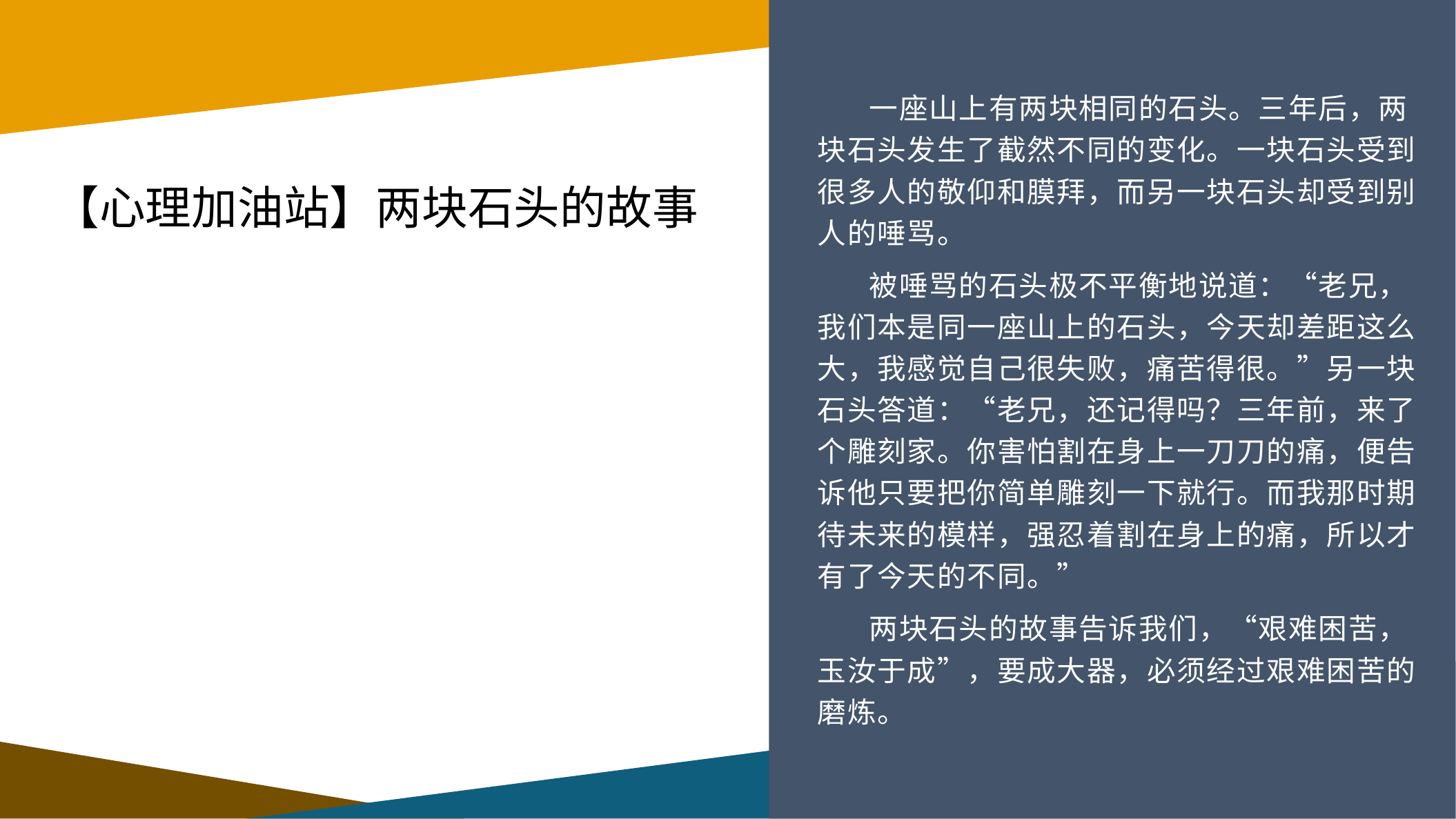

一座山上有两块相同的石头。三年后，两块石头发生了截然不同的变化。一块石头受到很多人的敬仰和膜拜，而另一块石头却受到别人的唾骂。
被唾骂的石头极不平衡地说道：“老兄，我们本是同一座山上的石头，今天却差距这么大，我感觉自己很失败，痛苦得很。”另一块石头答道：“老兄，还记得吗？三年前，来了个雕刻家。你害怕割在身上一刀刀的痛，便告诉他只要把你简单雕刻一下就行。而我那时期待未来的模样，强忍着割在身上的痛，所以才有了今天的不同。”
两块石头的故事告诉我们，“艰难困苦，玉汝于成”，要成大器，必须经过艰难困苦的磨炼。
【心理加油站】两块石头的故事